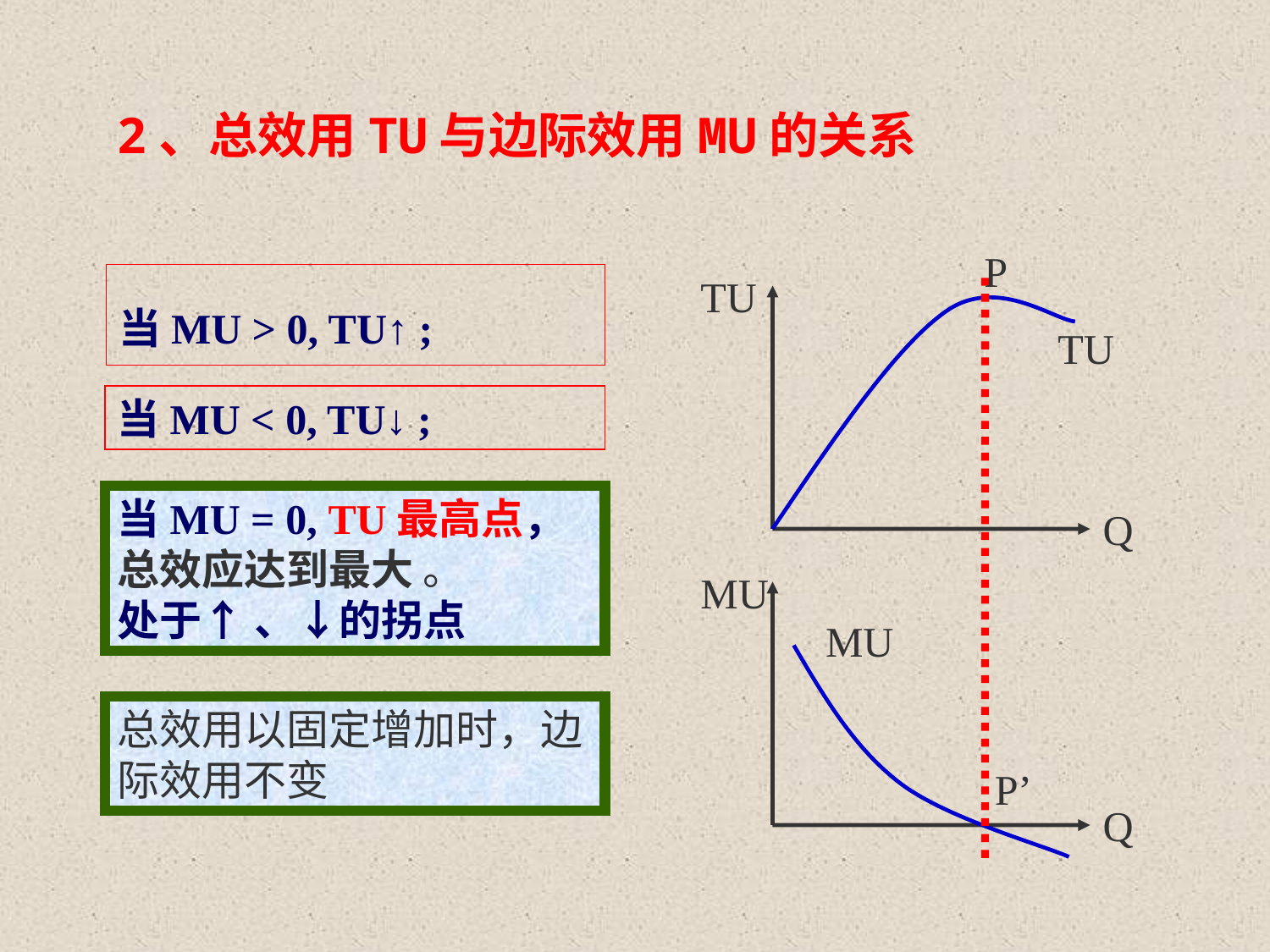

# 2、总效用TU与边际效用MU的关系
P
当MU > 0, TU↑ ;
TU

TU
当MU < 0, TU↓ ;
当MU = 0, TU最高点，总效应达到最大 。
处于↑ 、↓的拐点
Q

MU

MU

总效用以固定增加时，边际效用不变
P’
Q